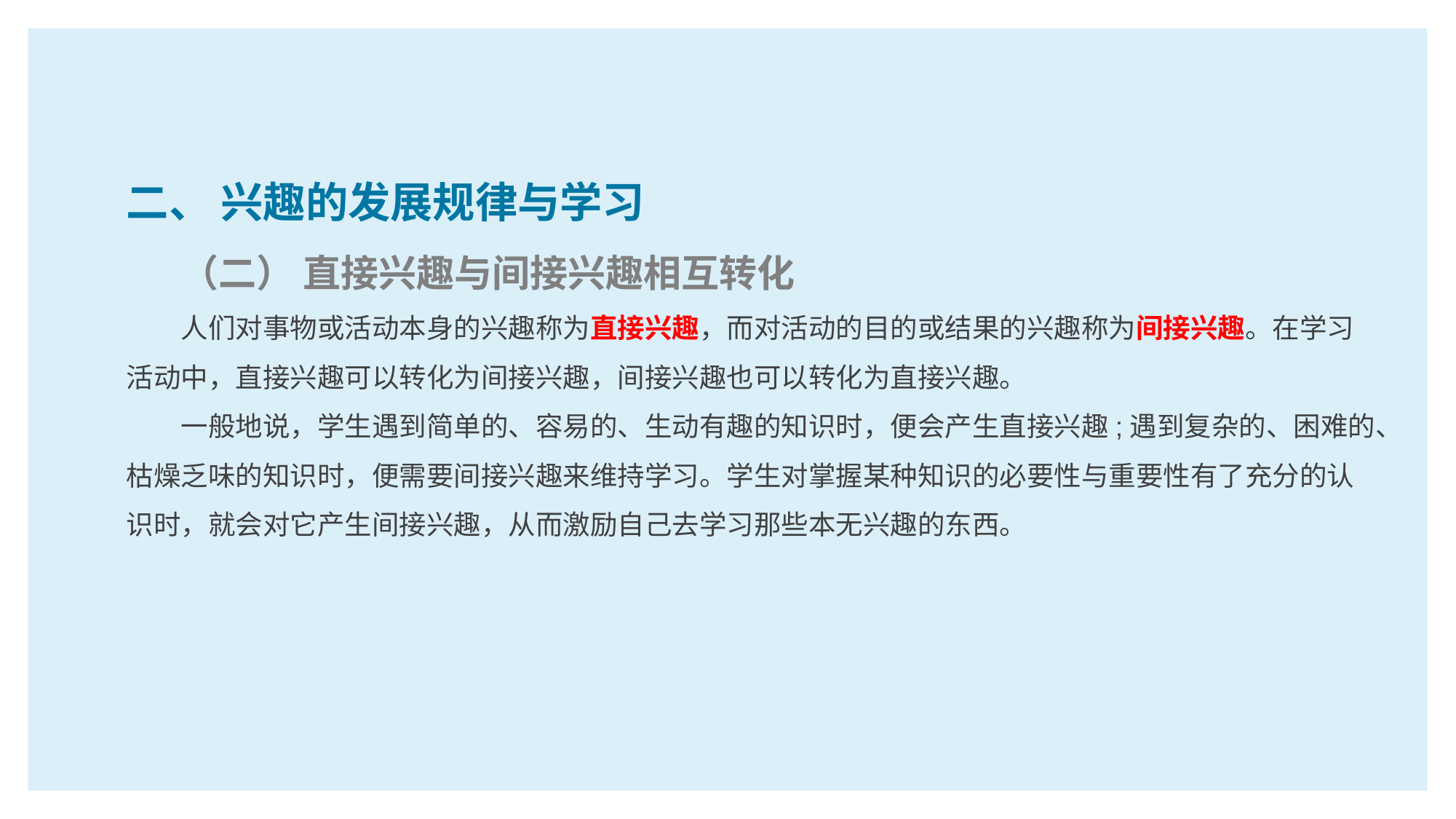

二、 兴趣的发展规律与学习
（二） 直接兴趣与间接兴趣相互转化
人们对事物或活动本身的兴趣称为直接兴趣，而对活动的目的或结果的兴趣称为间接兴趣。在学习活动中，直接兴趣可以转化为间接兴趣，间接兴趣也可以转化为直接兴趣。
一般地说，学生遇到简单的、容易的、生动有趣的知识时，便会产生直接兴趣;遇到复杂的、困难的、枯燥乏味的知识时，便需要间接兴趣来维持学习。学生对掌握某种知识的必要性与重要性有了充分的认识时，就会对它产生间接兴趣，从而激励自己去学习那些本无兴趣的东西。